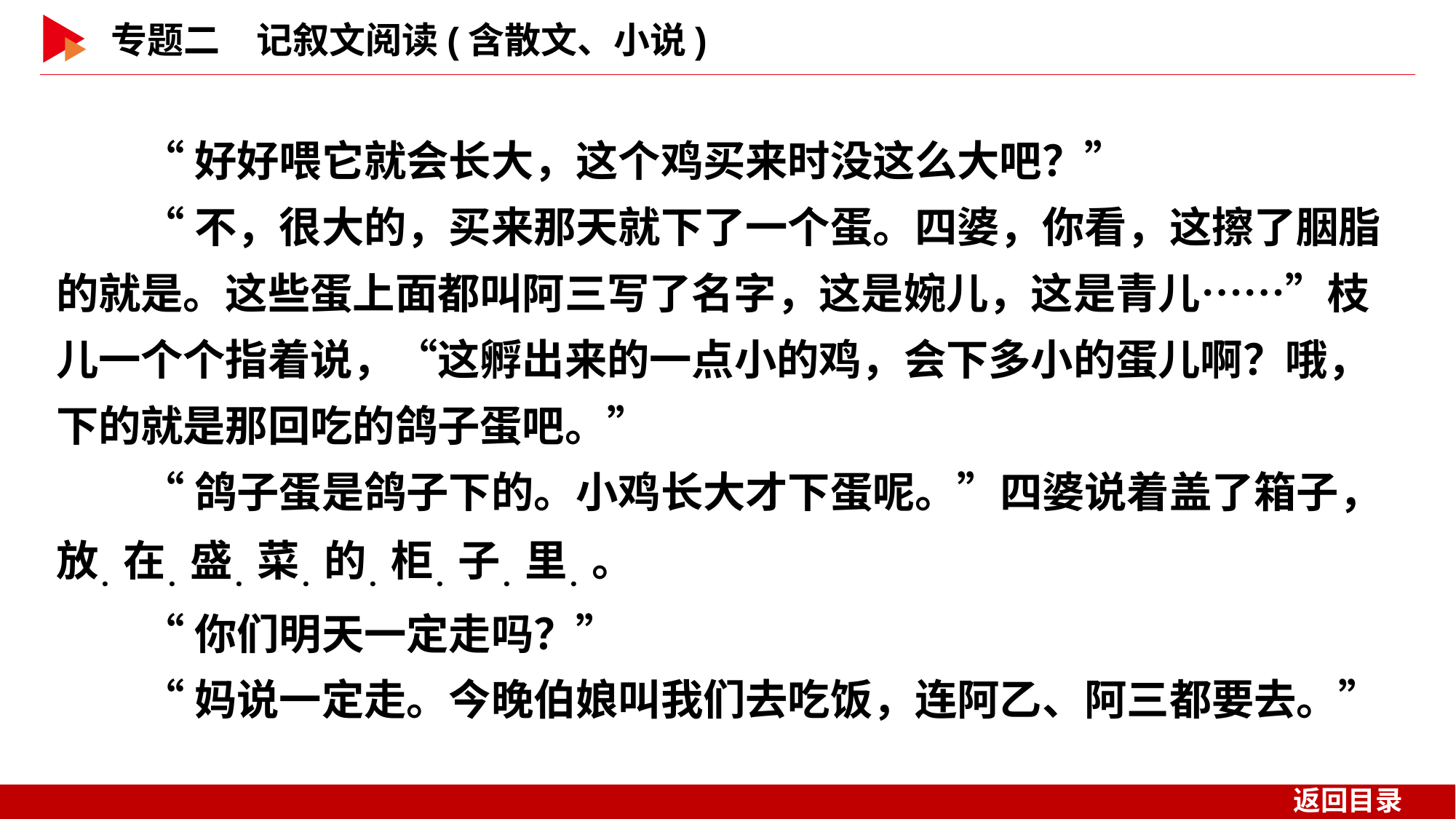

“好好喂它就会长大，这个鸡买来时没这么大吧？”
“不，很大的，买来那天就下了一个蛋。四婆，你看，这擦了胭脂的就是。这些蛋上面都叫阿三写了名字，这是婉儿，这是青儿……”枝儿一个个指着说，“这孵出来的一点小的鸡，会下多小的蛋儿啊？哦，下的就是那回吃的鸽子蛋吧。”
“鸽子蛋是鸽子下的。小鸡长大才下蛋呢。”四婆说着盖了箱子，放．在．盛．菜．的．柜．子．里．。
“你们明天一定走吗？”
“妈说一定走。今晚伯娘叫我们去吃饭，连阿乙、阿三都要去。”